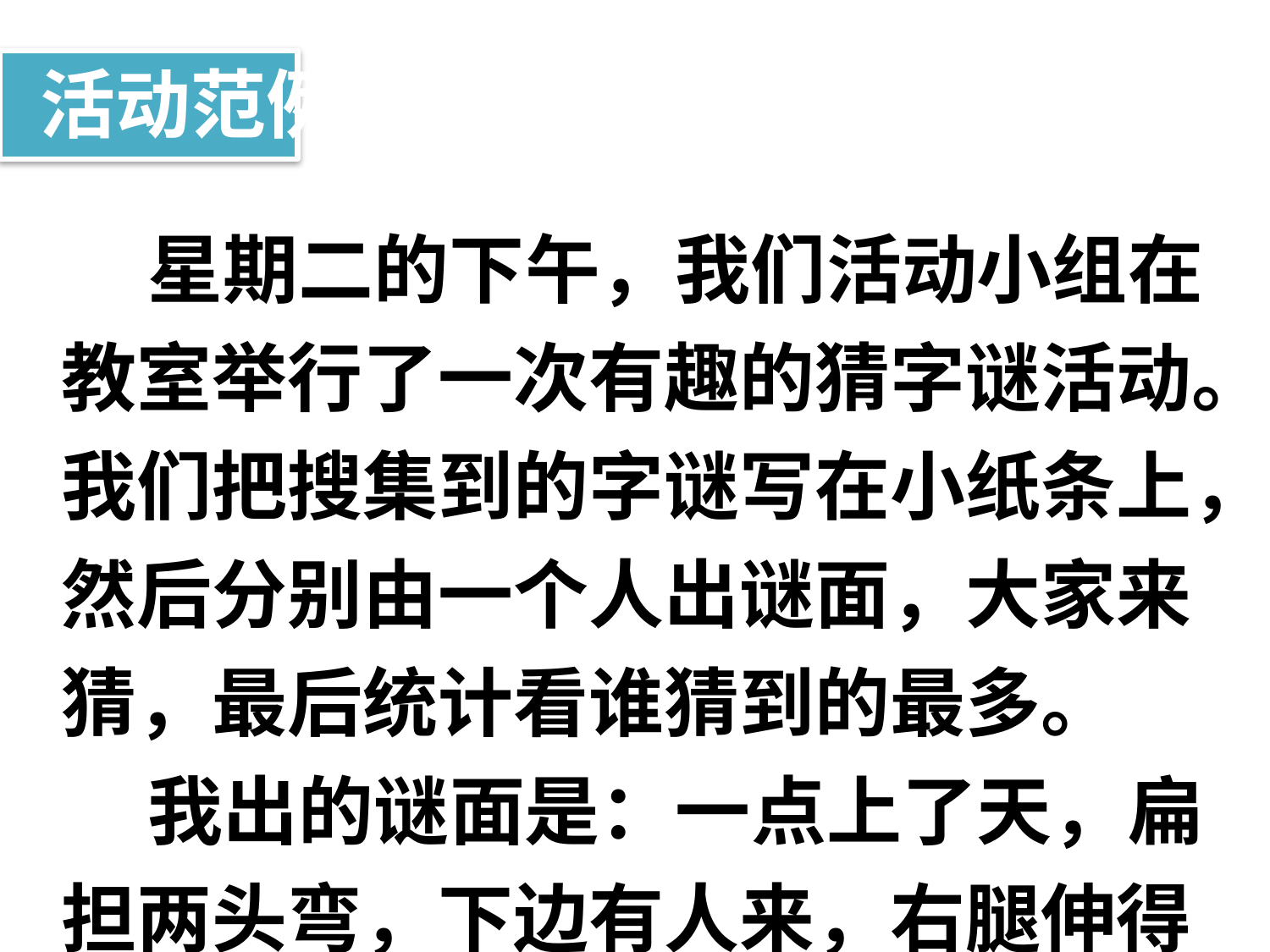

活动范例

    星期二的下午，我们活动小组在教室举行了一次有趣的猜字谜活动。我们把搜集到的字谜写在小纸条上，然后分别由一个人出谜面，大家来猜，最后统计看谁猜到的最多。
    我出的谜面是：一点上了天，扁担两头弯，下边有人来，右腿伸得远。